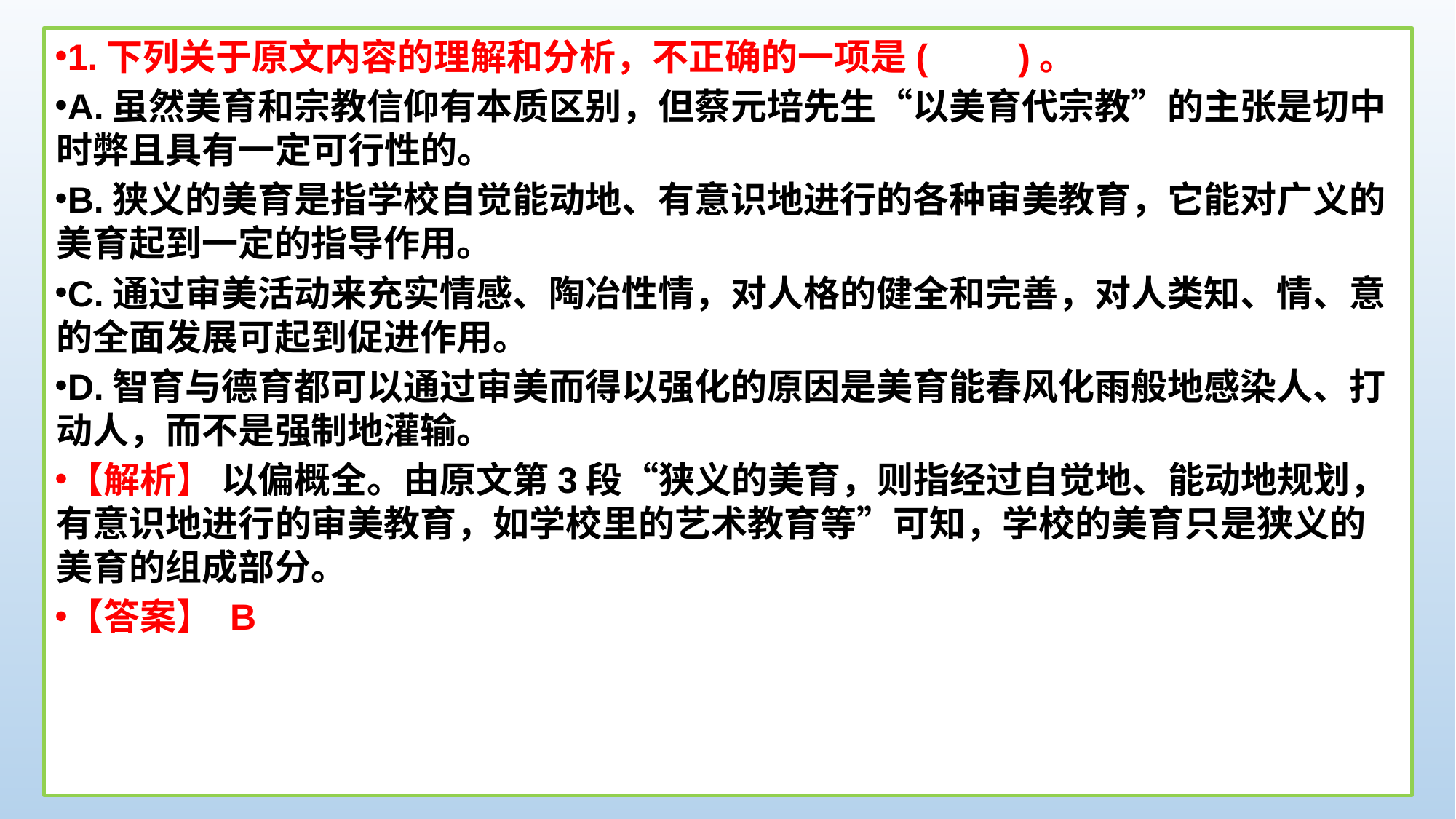

1.下列关于原文内容的理解和分析，不正确的一项是(　　)。
A.虽然美育和宗教信仰有本质区别，但蔡元培先生“以美育代宗教”的主张是切中时弊且具有一定可行性的。
B.狭义的美育是指学校自觉能动地、有意识地进行的各种审美教育，它能对广义的美育起到一定的指导作用。
C.通过审美活动来充实情感、陶冶性情，对人格的健全和完善，对人类知、情、意的全面发展可起到促进作用。
D.智育与德育都可以通过审美而得以强化的原因是美育能春风化雨般地感染人、打动人，而不是强制地灌输。
【解析】 以偏概全。由原文第3段“狭义的美育，则指经过自觉地、能动地规划，有意识地进行的审美教育，如学校里的艺术教育等”可知，学校的美育只是狭义的美育的组成部分。
【答案】 B